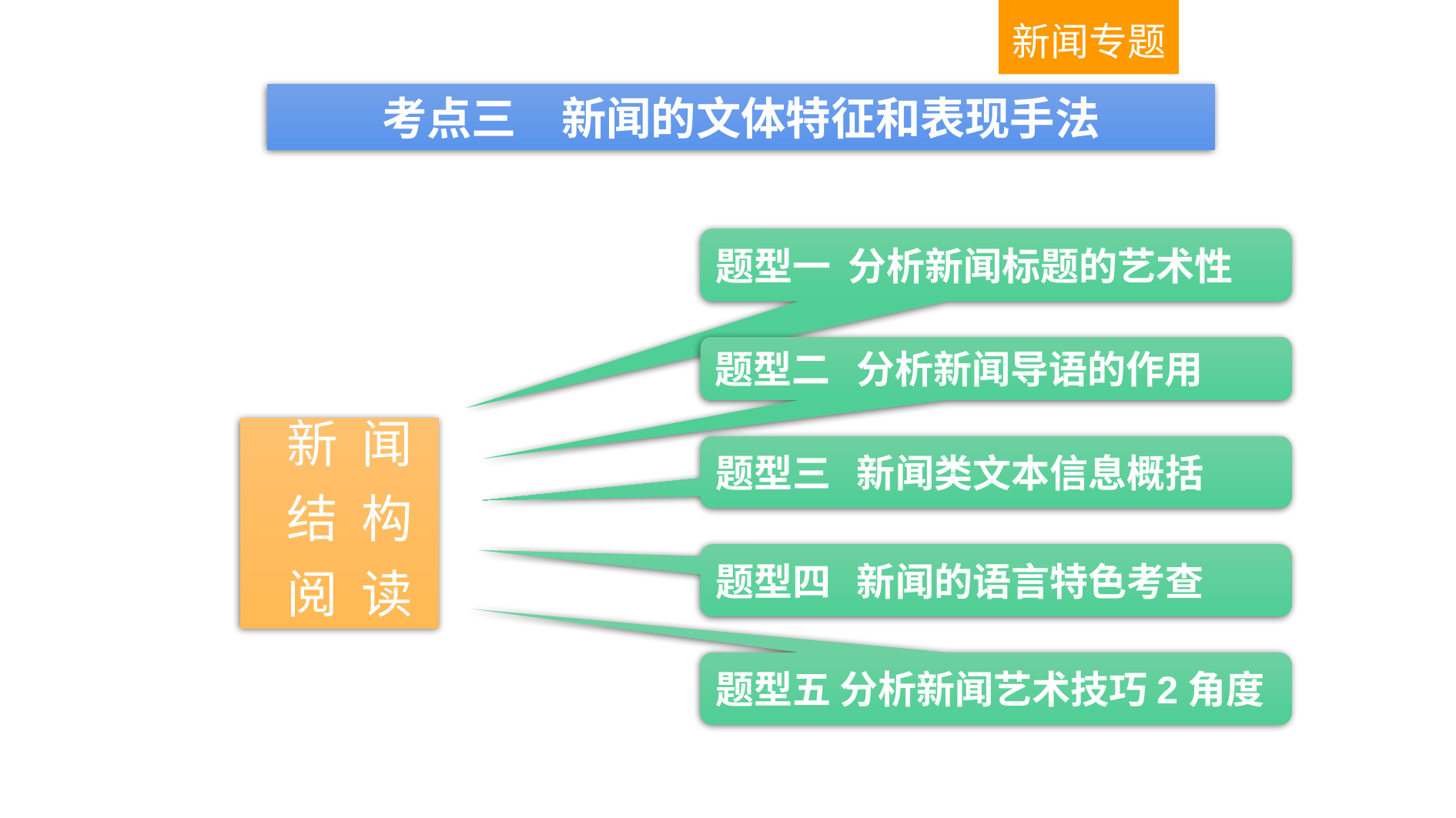

新闻专题
考点三　新闻的文体特征和表现手法
题型一  分析新闻标题的艺术性
题型二   分析新闻导语的作用
  新  闻
  结  构
  阅  读
题型三   新闻类文本信息概括
题型四   新闻的语言特色考查
题型五 分析新闻艺术技巧2角度